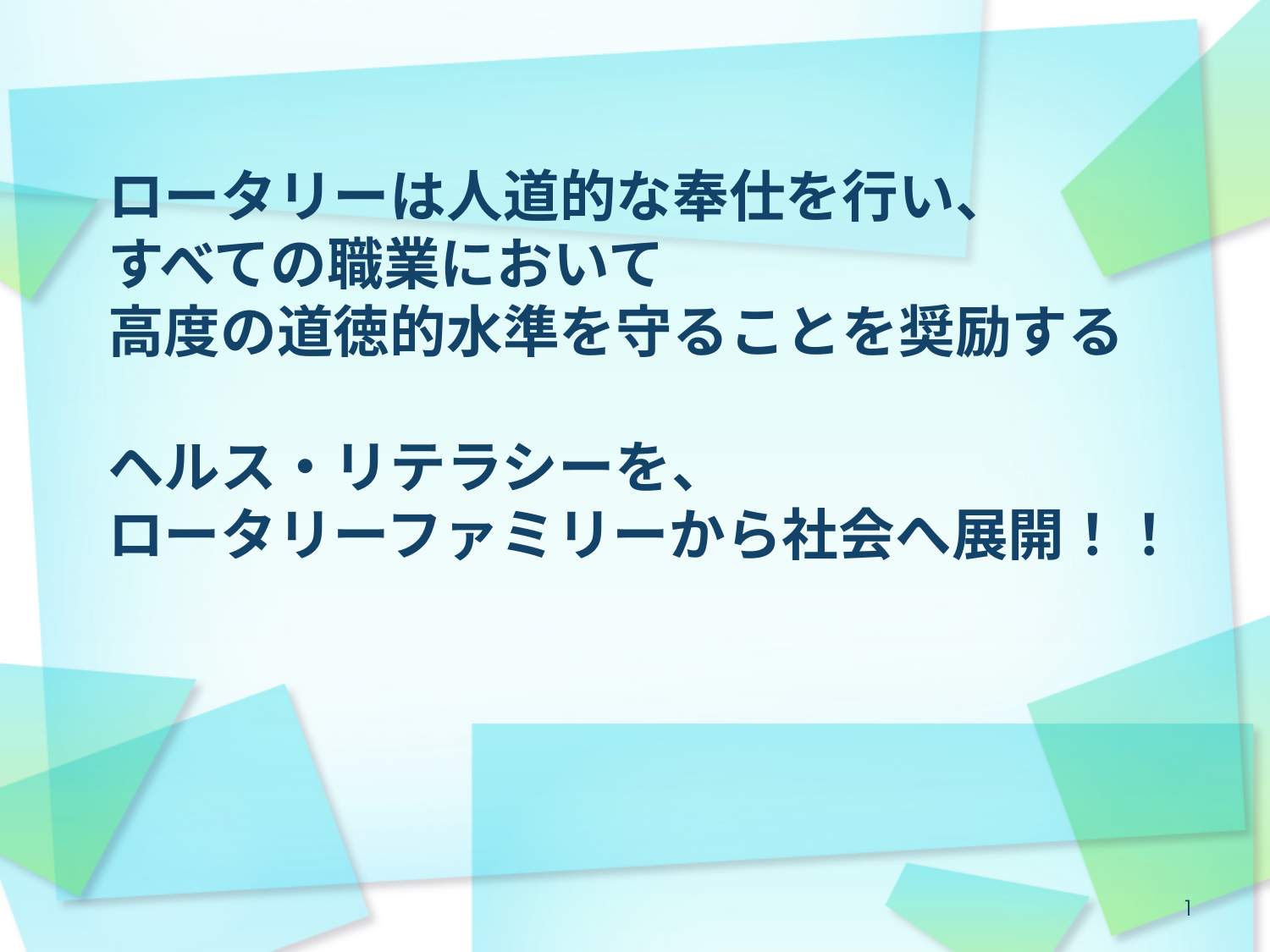

# ロータリーは人道的な奉仕を行い、 すべての職業において 高度の道徳的水準を守ることを奨励する ヘルス・リテラシーを、 ロータリーファミリーから社会へ展開！！
1